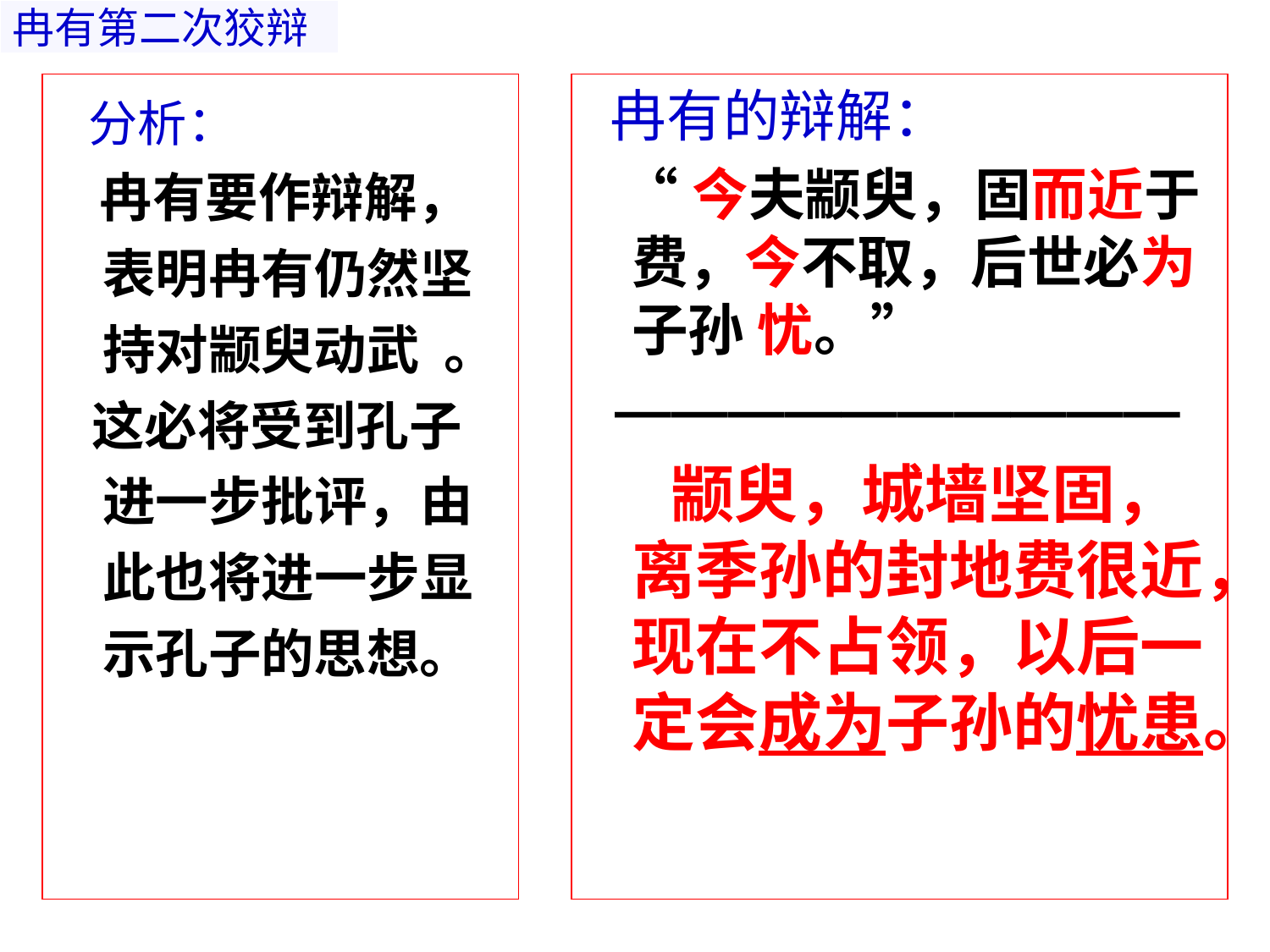

# 冉有第二次狡辩
  分析：
   冉有要作辩解，表明冉有仍然坚持对颛臾动武  。
  这必将受到孔子进一步批评，由此也将进一步显示孔子的思想。
 冉有的辩解：
   “今夫颛臾，固而近于费，今不取，后世必为子孙 忧。”
  ——————————
     颛臾，城墙坚固，离季孙的封地费很近，现在不占领，以后一定会成为子孙的忧患。